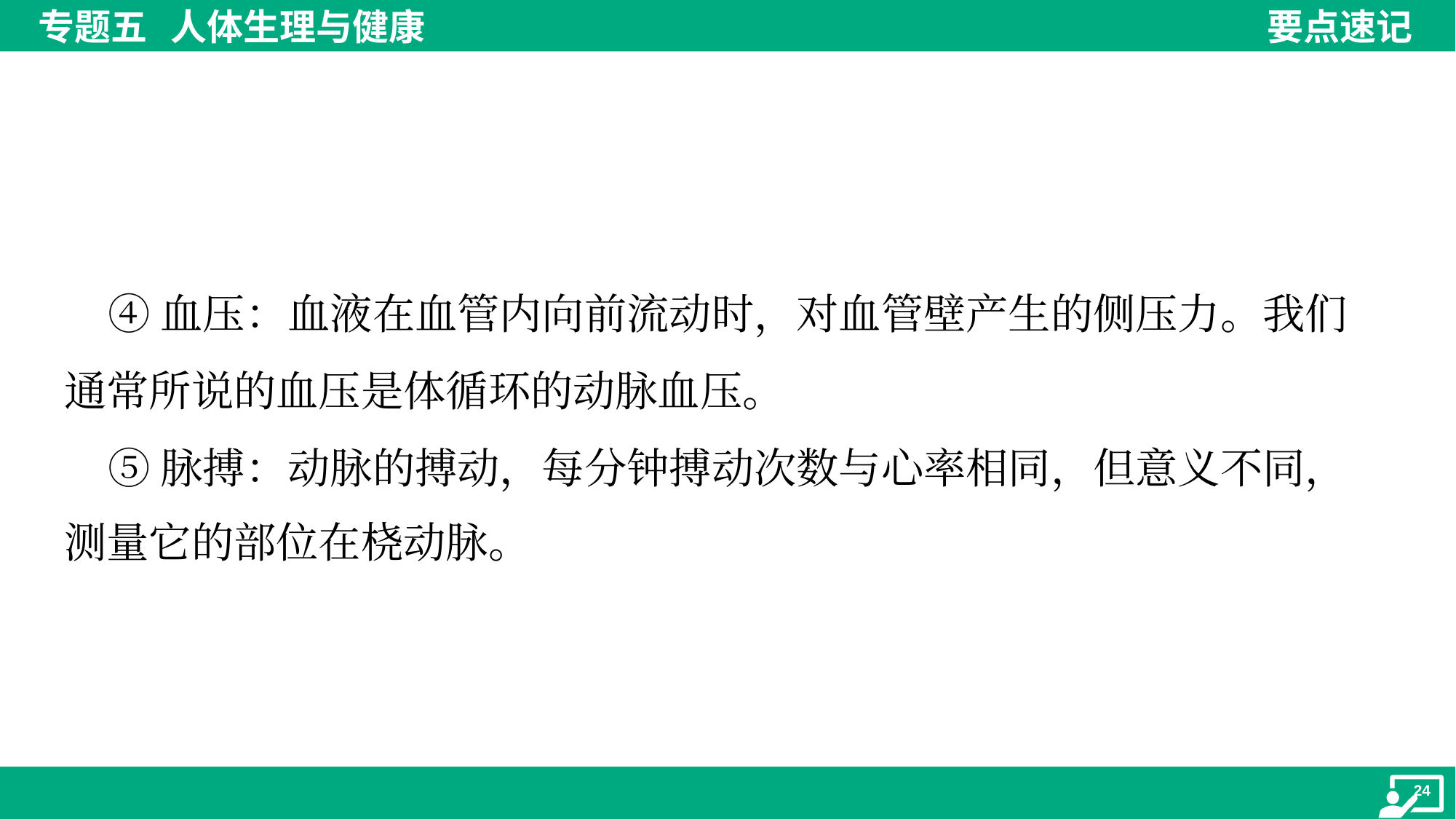

④血压：血液在血管内向前流动时，对血管壁产生的侧压力。我们
通常所说的血压是体循环的动脉血压。
    ⑤脉搏：动脉的搏动，每分钟搏动次数与心率相同，但意义不同，
测量它的部位在桡动脉。